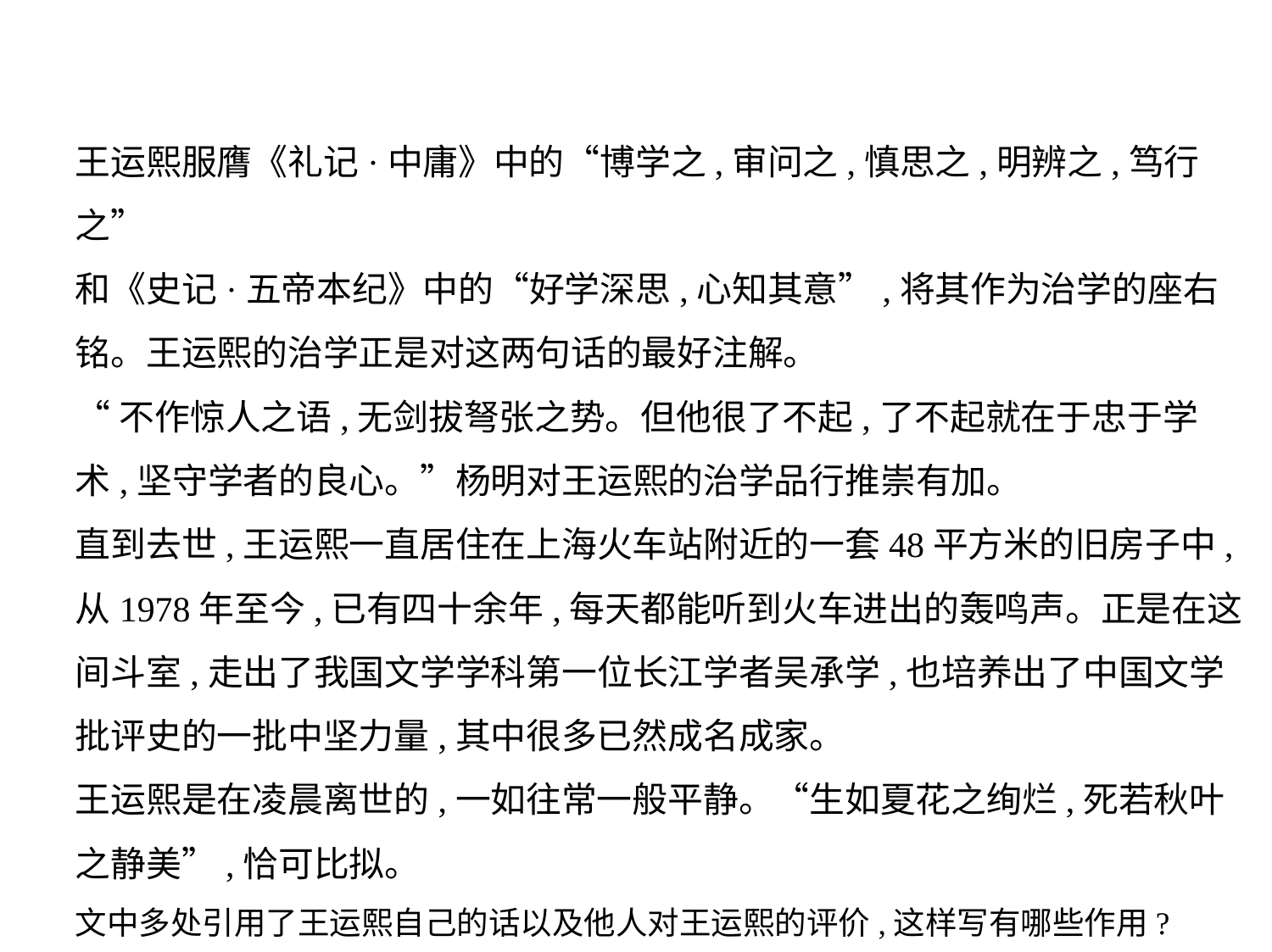

王运熙服膺《礼记·中庸》中的“博学之,审问之,慎思之,明辨之,笃行之”
和《史记·五帝本纪》中的“好学深思,心知其意”,将其作为治学的座右
铭。王运熙的治学正是对这两句话的最好注解。
“不作惊人之语,无剑拔弩张之势。但他很了不起,了不起就在于忠于学
术,坚守学者的良心。”杨明对王运熙的治学品行推崇有加。
直到去世,王运熙一直居住在上海火车站附近的一套48平方米的旧房子中,
从1978年至今,已有四十余年,每天都能听到火车进出的轰鸣声。正是在这
间斗室,走出了我国文学学科第一位长江学者吴承学,也培养出了中国文学
批评史的一批中坚力量,其中很多已然成名成家。
王运熙是在凌晨离世的,一如往常一般平静。“生如夏花之绚烂,死若秋叶
之静美”,恰可比拟。
文中多处引用了王运熙自己的话以及他人对王运熙的评价,这样写有哪些作用?